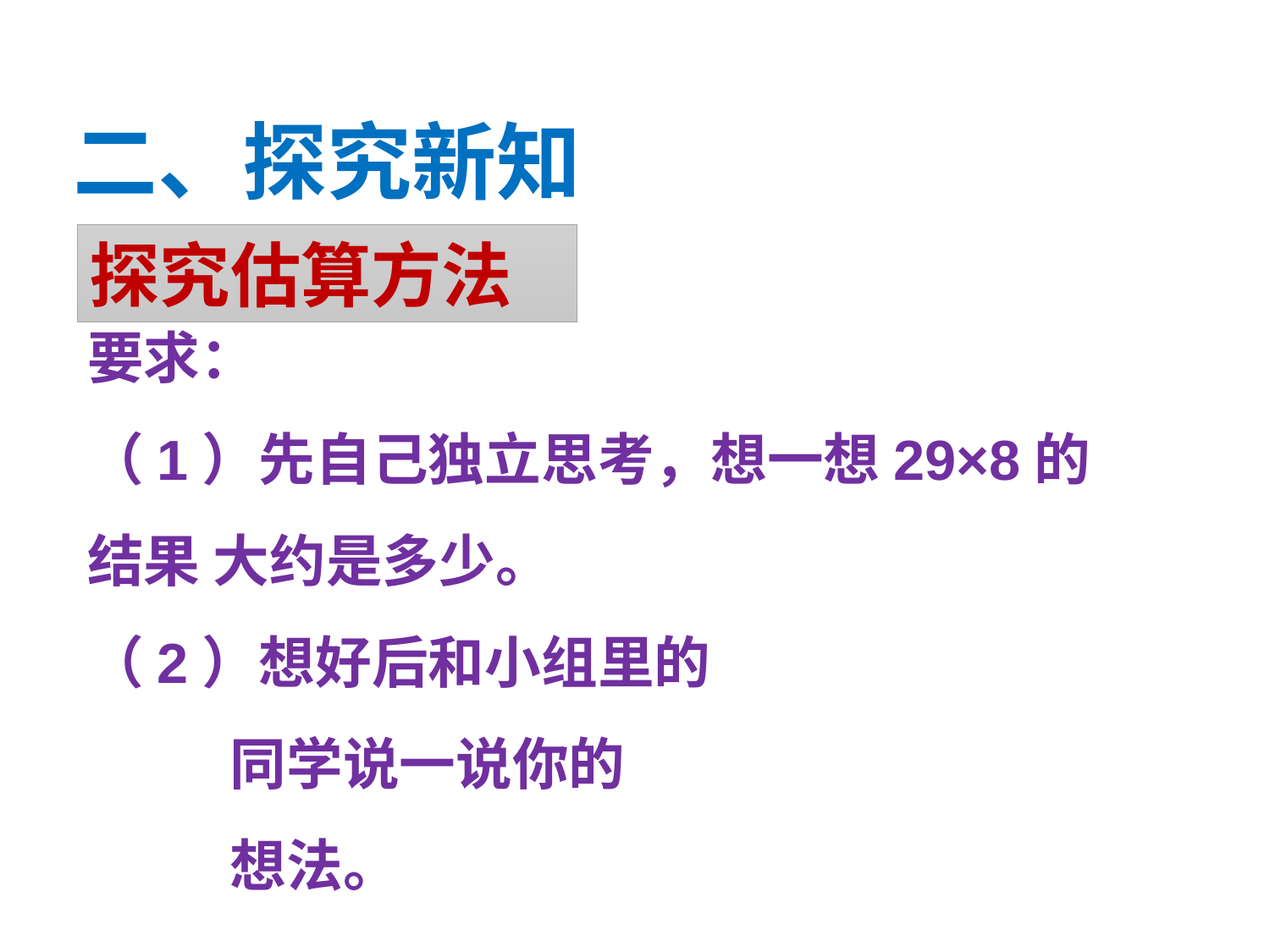

二、探究新知
探究估算方法
要求：
（1）先自己独立思考，想一想29×8的结果 大约是多少。
（2）想好后和小组里的
          同学说一说你的
          想法。